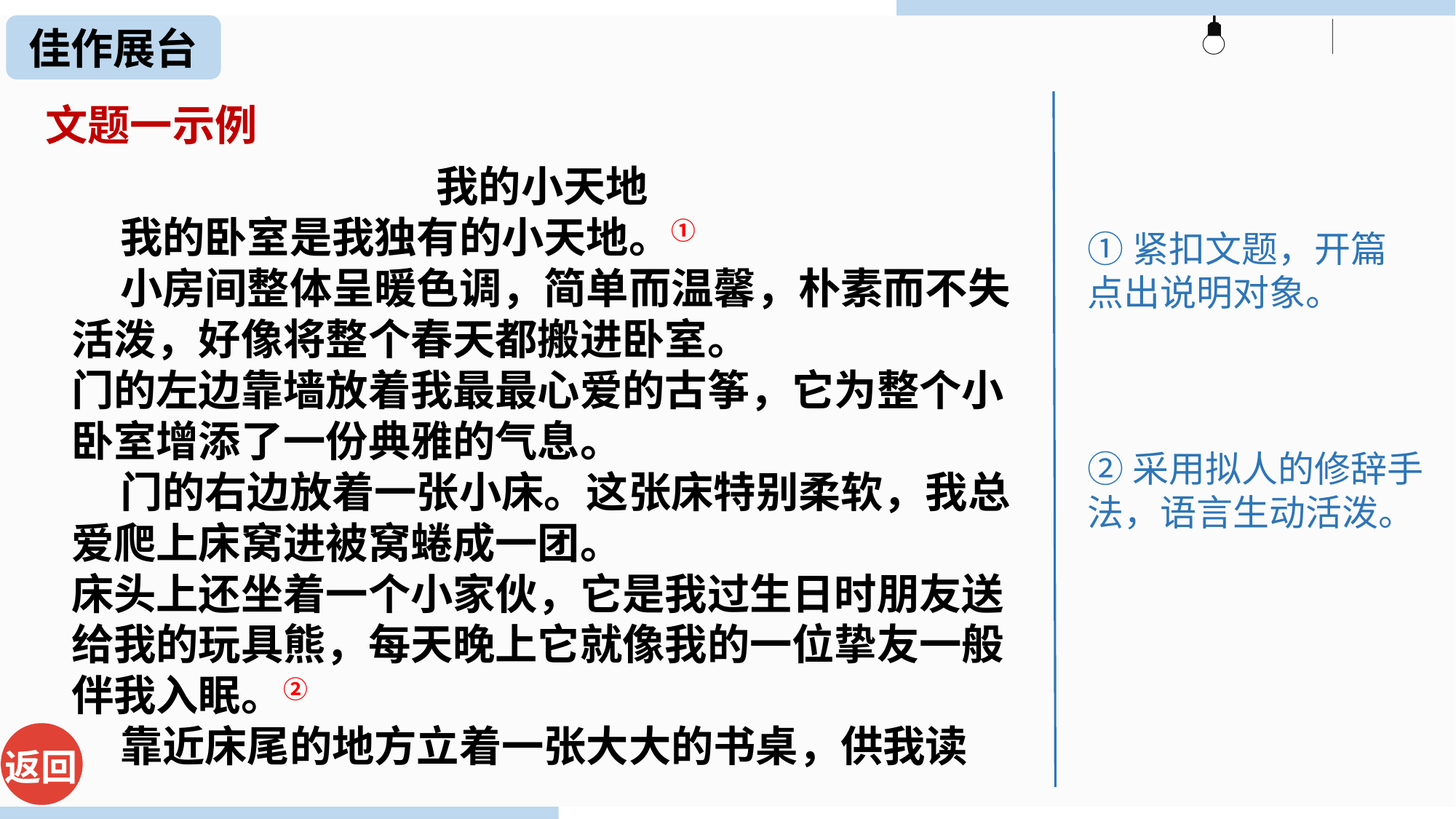

佳作展台
文题一示例
我的小天地
    我的卧室是我独有的小天地。①
    小房间整体呈暖色调，简单而温馨，朴素而不失活泼，好像将整个春天都搬进卧室。
门的左边靠墙放着我最最心爱的古筝，它为整个小卧室增添了一份典雅的气息。
    门的右边放着一张小床。这张床特别柔软，我总爱爬上床窝进被窝蜷成一团。
床头上还坐着一个小家伙，它是我过生日时朋友送给我的玩具熊，每天晚上它就像我的一位挚友一般伴我入眠。②
    靠近床尾的地方立着一张大大的书桌，供我读
①紧扣文题，开篇点出说明对象。
②采用拟人的修辞手法，语言生动活泼。

返回